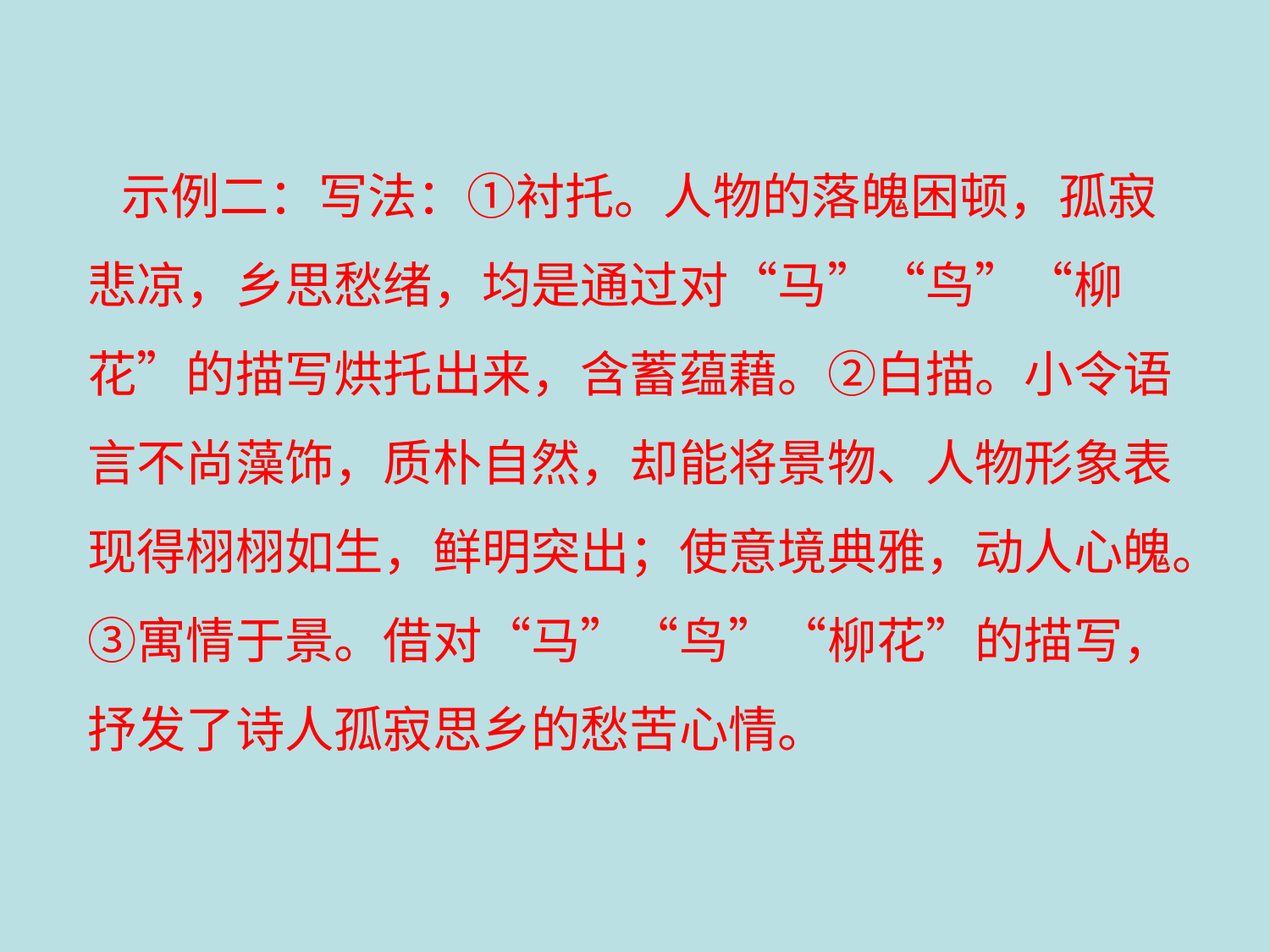

示例二：写法：①衬托。人物的落魄困顿，孤寂悲凉，乡思愁绪，均是通过对“马”“鸟”“柳花”的描写烘托出来，含蓄蕴藉。②白描。小令语言不尚藻饰，质朴自然，却能将景物、人物形象表现得栩栩如生，鲜明突出；使意境典雅，动人心魄。③寓情于景。借对“马”“鸟”“柳花”的描写，抒发了诗人孤寂思乡的愁苦心情。